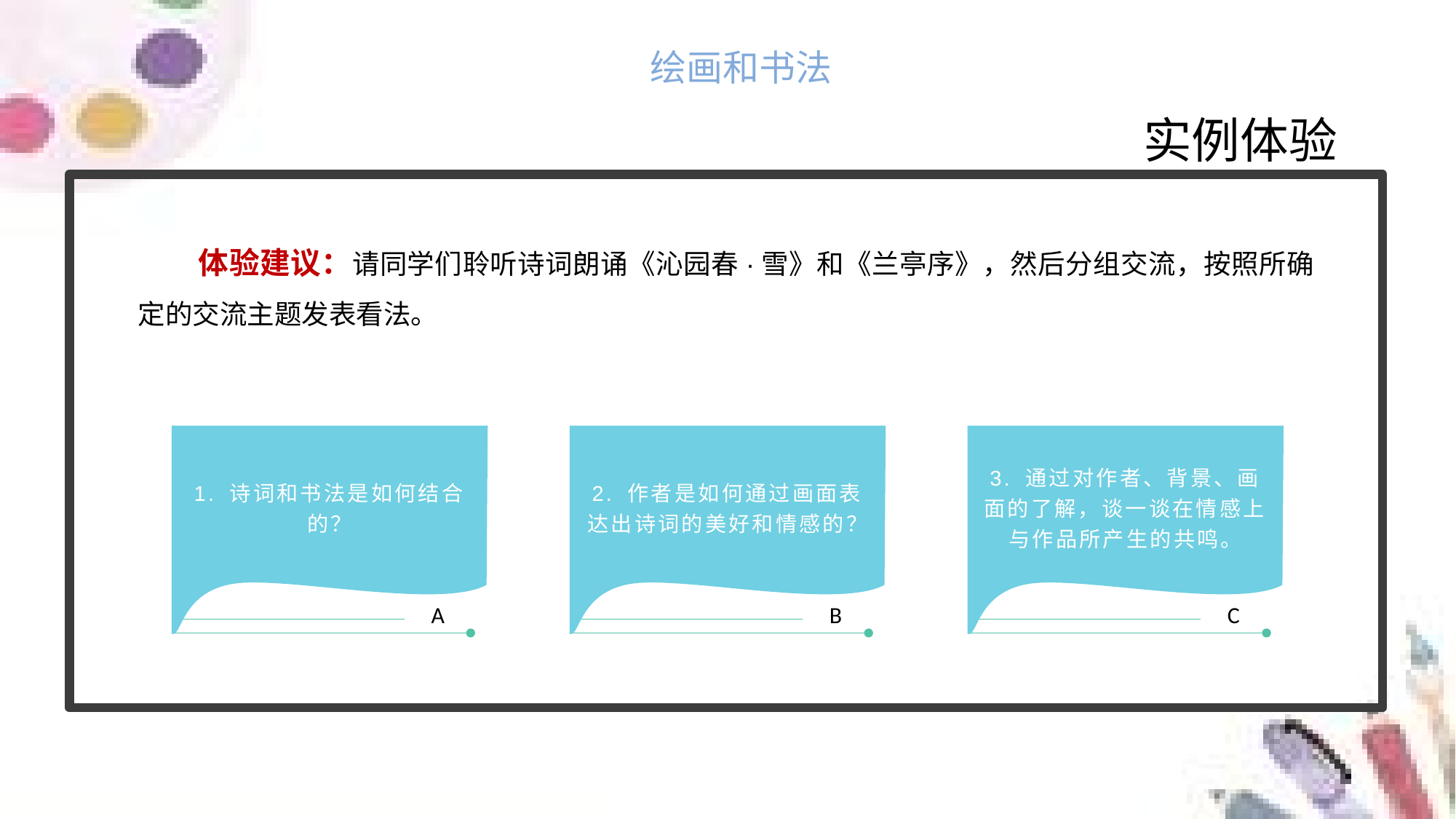

绘画和书法
实例体验

体验建议：请同学们聆听诗词朗诵《沁园春·雪》和《兰亭序》，然后分组交流，按照所确定的交流主题发表看法。

1. 诗词和书法是如何结合的？
2. 作者是如何通过画面表达出诗词的美好和情感的？
3. 通过对作者、背景、画面的了解，谈一谈在情感上与作品所产生的共鸣。
A
B
C